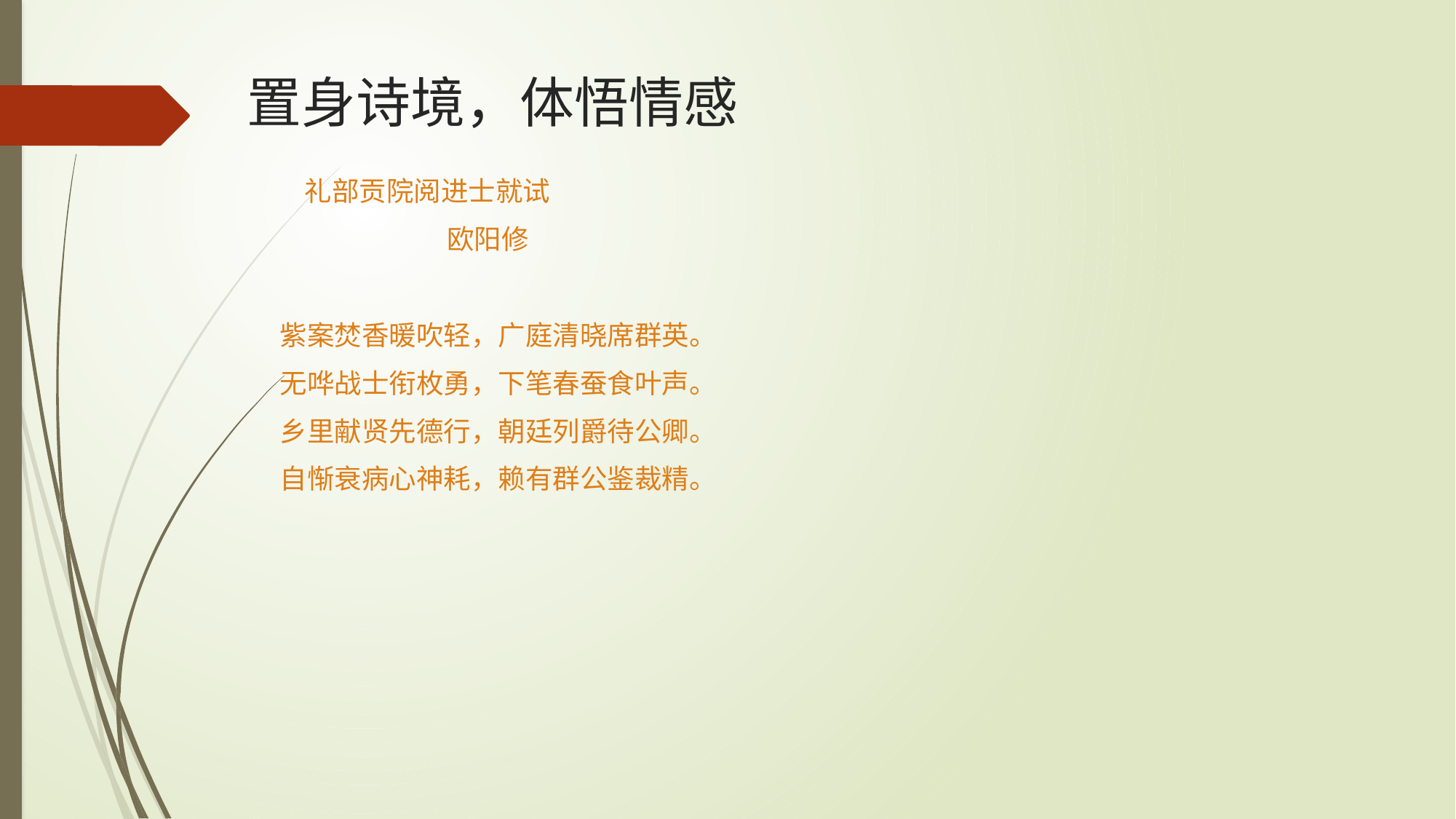

# 置身诗境，体悟情感
        礼部贡院阅进士就试
                               欧阳修

    紫案焚香暖吹轻，广庭清晓席群英。
    无哗战士衔枚勇，下笔春蚕食叶声。
    乡里献贤先德行，朝廷列爵待公卿。
    自惭衰病心神耗，赖有群公鉴裁精。